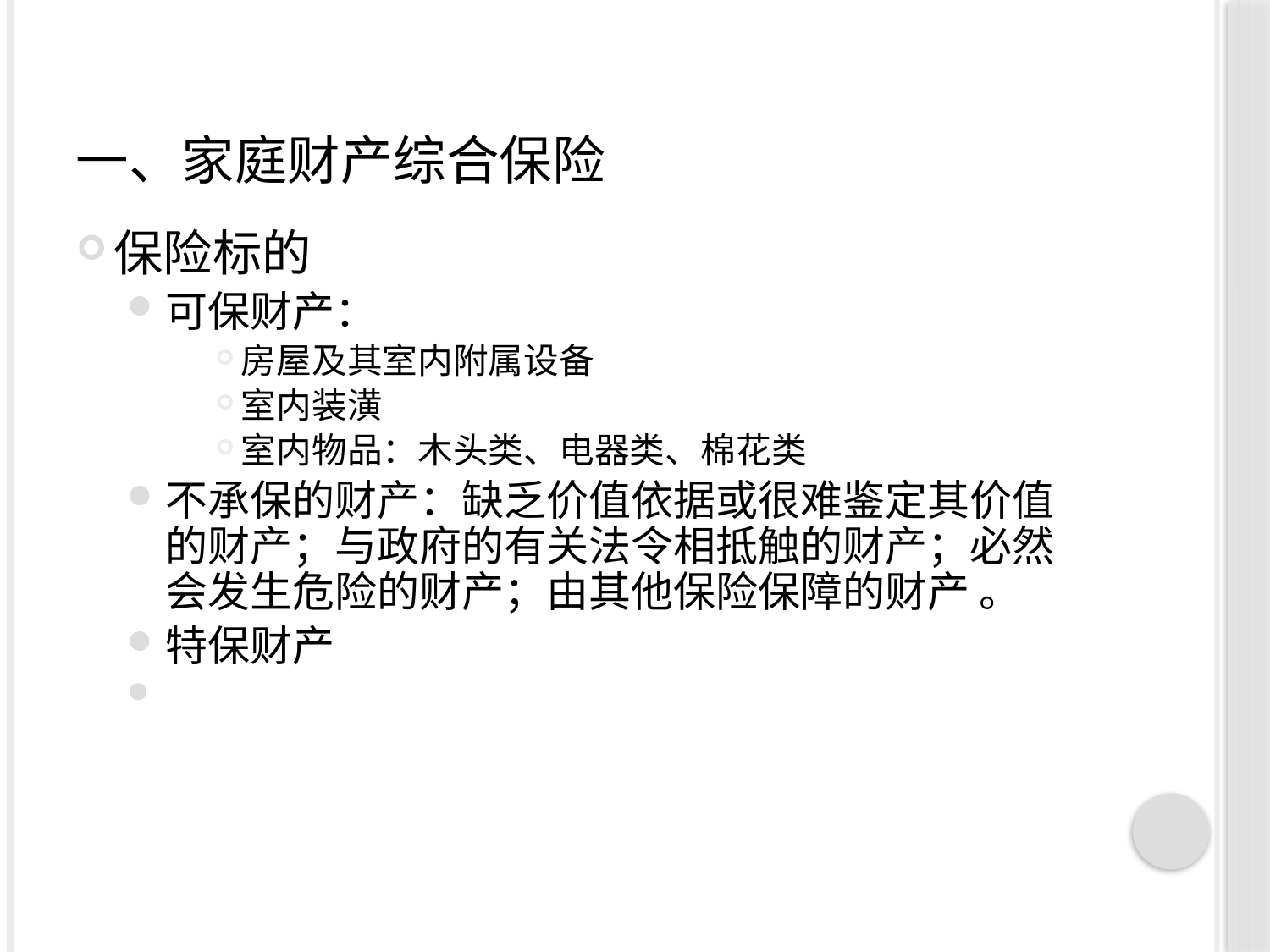

# 一、家庭财产综合保险
保险标的
可保财产：
房屋及其室内附属设备
室内装潢
室内物品：木头类、电器类、棉花类
不承保的财产：缺乏价值依据或很难鉴定其价值的财产；与政府的有关法令相抵触的财产；必然会发生危险的财产；由其他保险保障的财产 。
特保财产